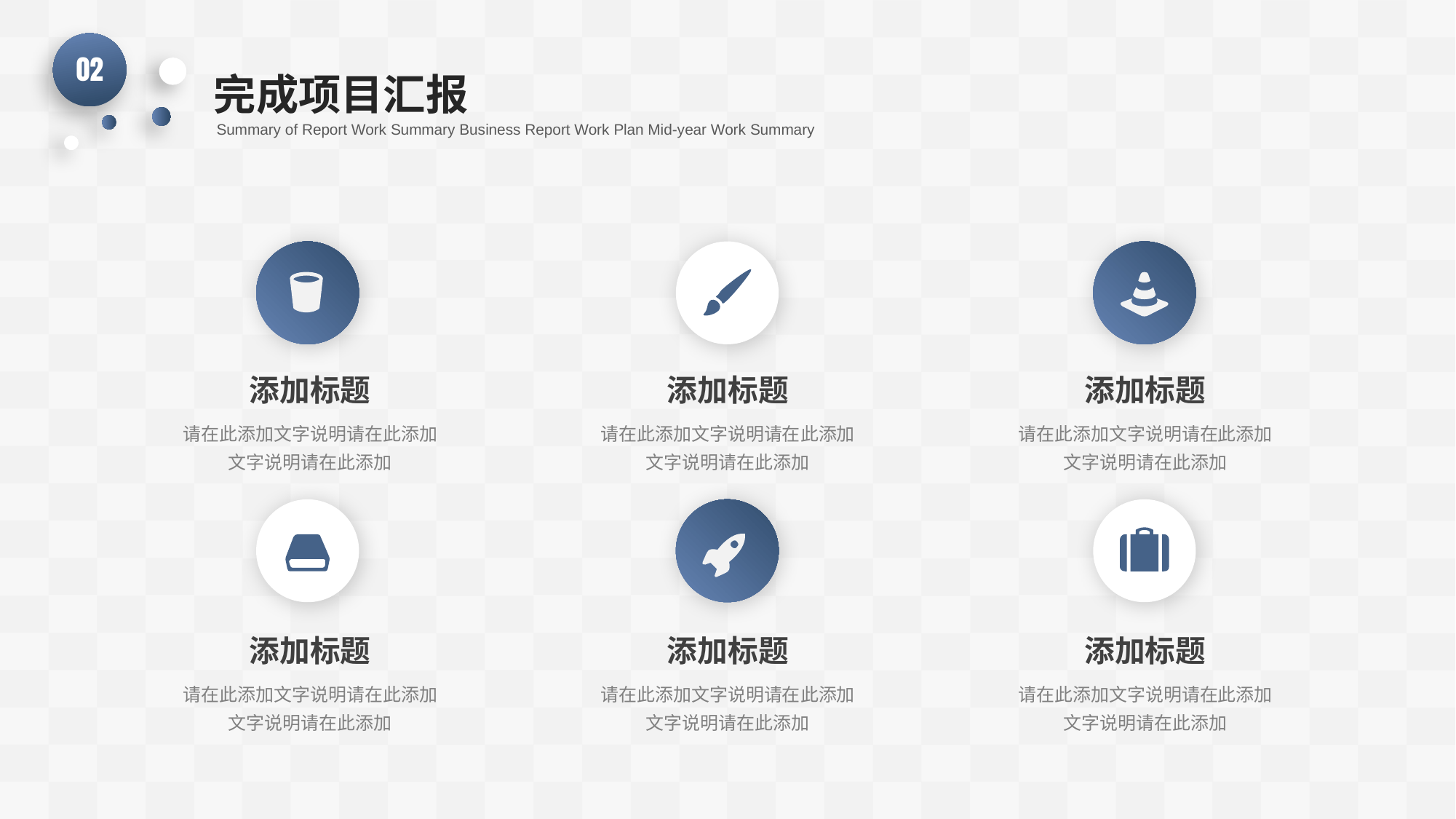

02

完成项目汇报

Summary of Report Work Summary Business Report Work Plan Mid-year Work Summary

添加标题
请在此添加文字说明请在此添加文字说明请在此添加

添加标题
请在此添加文字说明请在此添加文字说明请在此添加

添加标题
请在此添加文字说明请在此添加文字说明请在此添加

添加标题
请在此添加文字说明请在此添加文字说明请在此添加

添加标题
请在此添加文字说明请在此添加文字说明请在此添加

添加标题
请在此添加文字说明请在此添加文字说明请在此添加